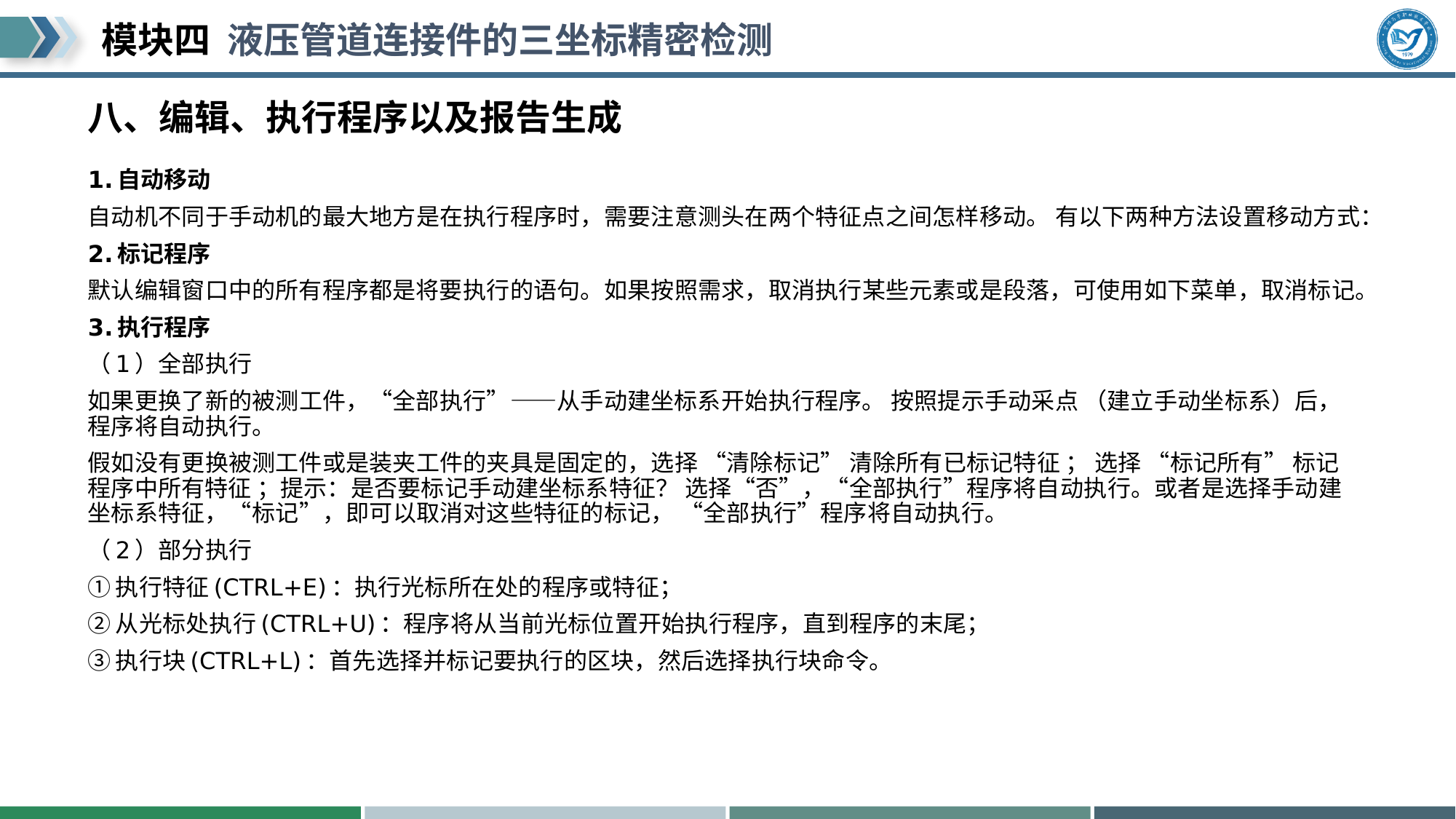

# 八、编辑、执行程序以及报告生成
1.自动移动
自动机不同于手动机的最大地方是在执行程序时，需要注意测头在两个特征点之间怎样移动。 有以下两种方法设置移动方式：
2.标记程序
默认编辑窗口中的所有程序都是将要执行的语句。如果按照需求，取消执行某些元素或是段落，可使用如下菜单，取消标记。
3.执行程序
（1）全部执行
如果更换了新的被测工件，“全部执行”——从手动建坐标系开始执行程序。 按照提示手动采点 （建立手动坐标系）后，程序将自动执行。
假如没有更换被测工件或是装夹工件的夹具是固定的，选择 “清除标记” 清除所有已标记特征 ； 选择 “标记所有” 标记程序中所有特征 ；提示：是否要标记手动建坐标系特征？ 选择“否”，“全部执行”程序将自动执行。或者是选择手动建坐标系特征，“标记”，即可以取消对这些特征的标记， “全部执行”程序将自动执行。
（2）部分执行
①执行特征(CTRL+E)：执行光标所在处的程序或特征；
②从光标处执行(CTRL+U)：程序将从当前光标位置开始执行程序，直到程序的末尾；
③执行块(CTRL+L)：首先选择并标记要执行的区块，然后选择执行块命令。